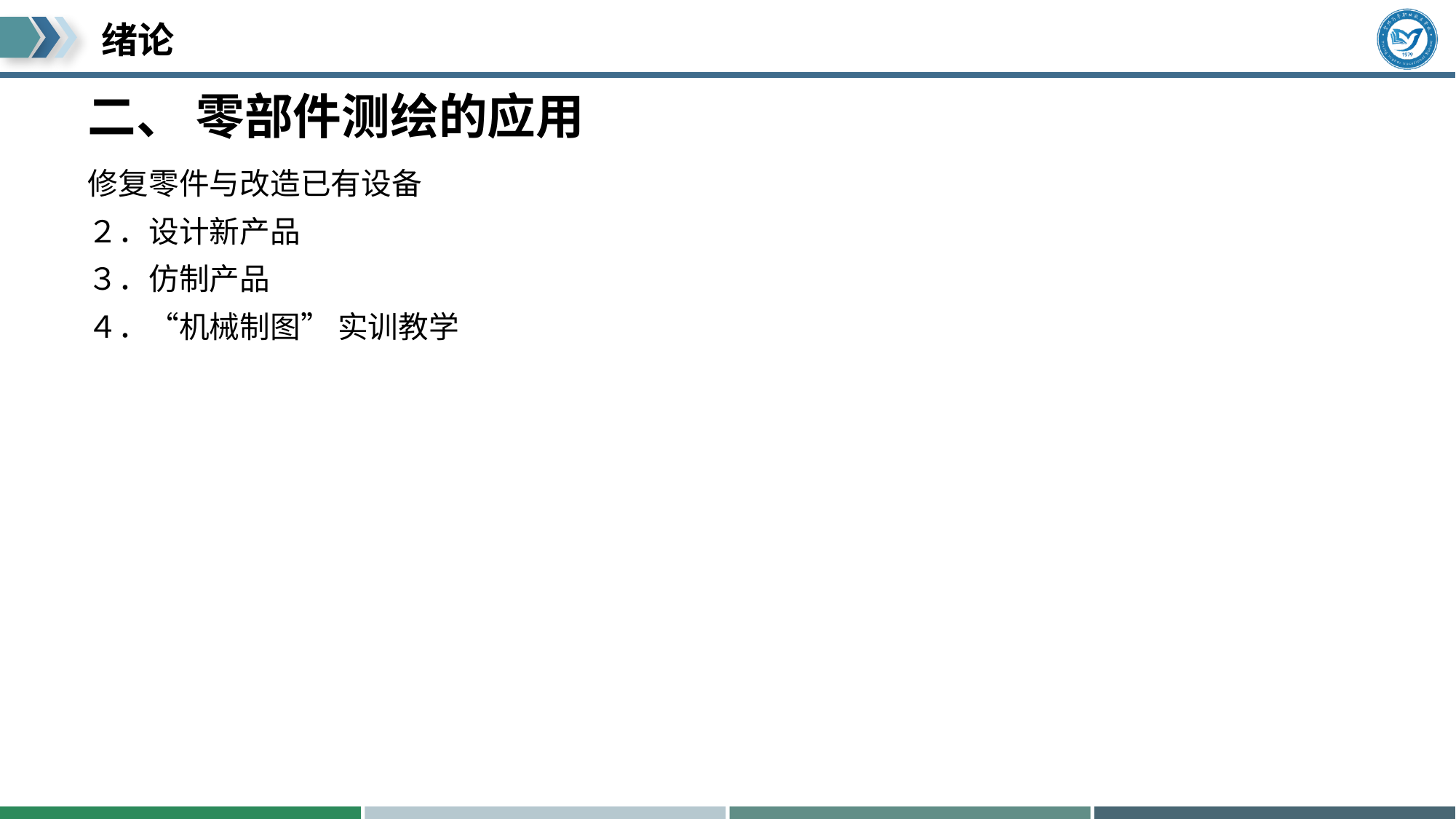

# 二、 零部件测绘的应用
修复零件与改造已有设备
２．设计新产品
３．仿制产品
４．“机械制图” 实训教学